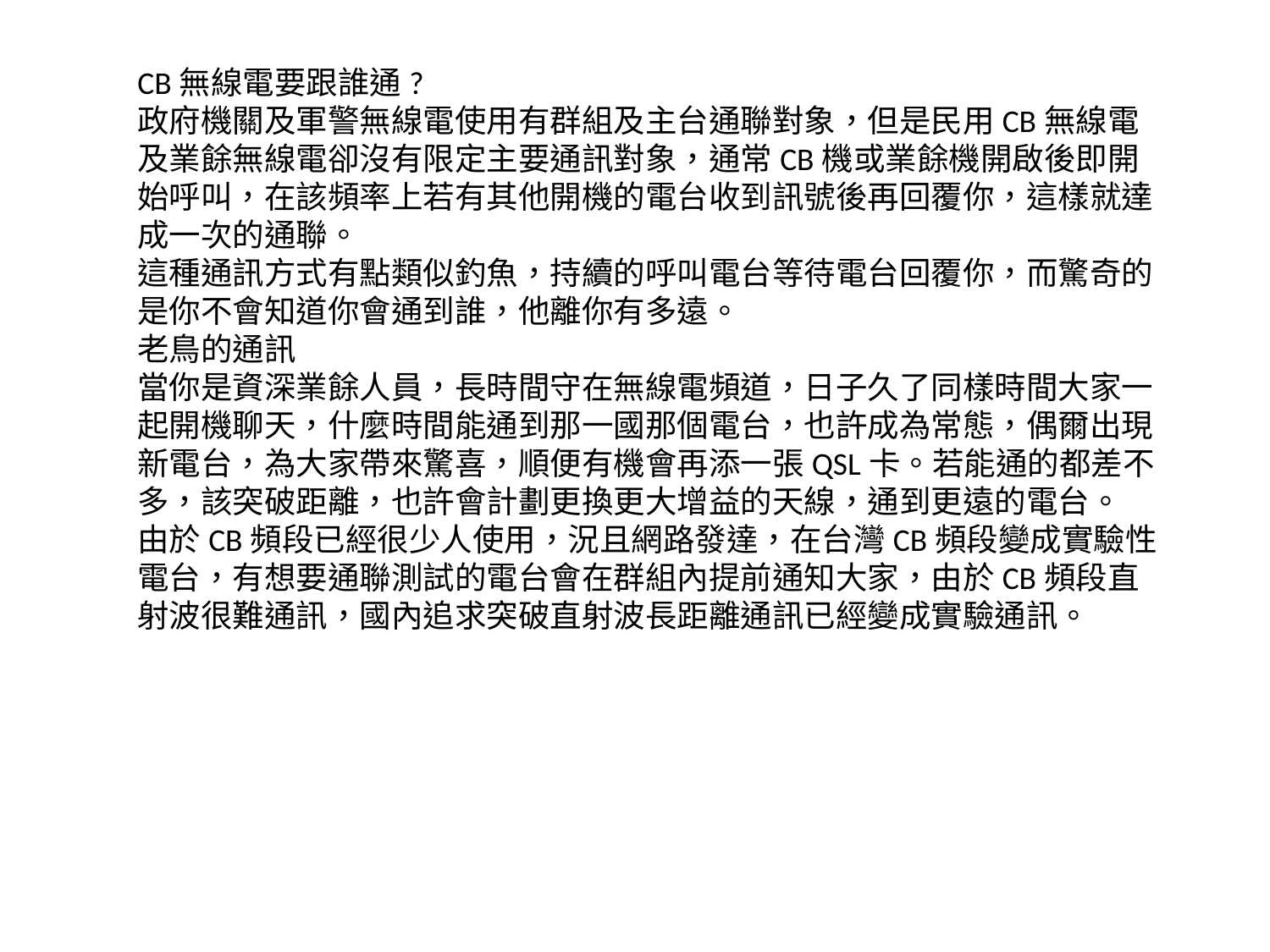

CB無線電要跟誰通?
政府機關及軍警無線電使用有群組及主台通聯對象，但是民用CB無線電及業餘無線電卻沒有限定主要通訊對象，通常CB機或業餘機開啟後即開始呼叫，在該頻率上若有其他開機的電台收到訊號後再回覆你，這樣就達成一次的通聯。
這種通訊方式有點類似釣魚，持續的呼叫電台等待電台回覆你，而驚奇的是你不會知道你會通到誰，他離你有多遠。
老鳥的通訊
當你是資深業餘人員，長時間守在無線電頻道，日子久了同樣時間大家一起開機聊天，什麼時間能通到那一國那個電台，也許成為常態，偶爾出現新電台，為大家帶來驚喜，順便有機會再添一張QSL卡。若能通的都差不多，該突破距離，也許會計劃更換更大增益的天線，通到更遠的電台。
由於CB頻段已經很少人使用，況且網路發達，在台灣CB頻段變成實驗性電台，有想要通聯測試的電台會在群組內提前通知大家，由於CB頻段直射波很難通訊，國內追求突破直射波長距離通訊已經變成實驗通訊。